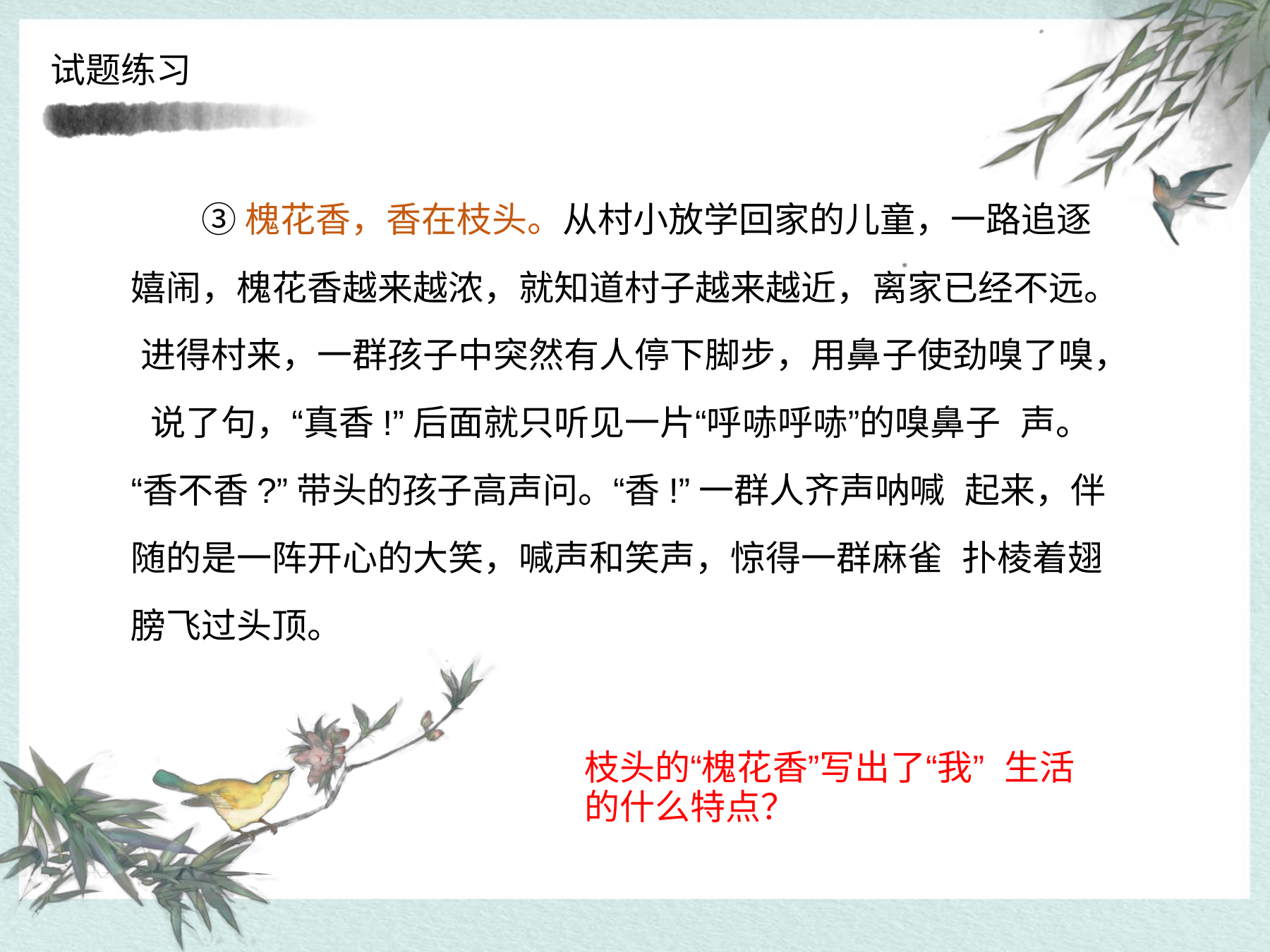

试题练习

③槐花香，香在枝头。从村小放学回家的儿童，一路追逐  嬉闹，槐花香越来越浓，就知道村子越来越近，离家已经不远。  进得村来，一群孩子中突然有人停下脚步，用鼻子使劲嗅了嗅，  说了句，“真香!”后面就只听见一片“呼哧呼哧”的嗅鼻子  声。“香不香?”带头的孩子高声问。“香!”一群人齐声呐喊  起来，伴随的是一阵开心的大笑，喊声和笑声，惊得一群麻雀  扑棱着翅膀飞过头顶。

枝头的“槐花香”写出了“我”  生活的什么特点？